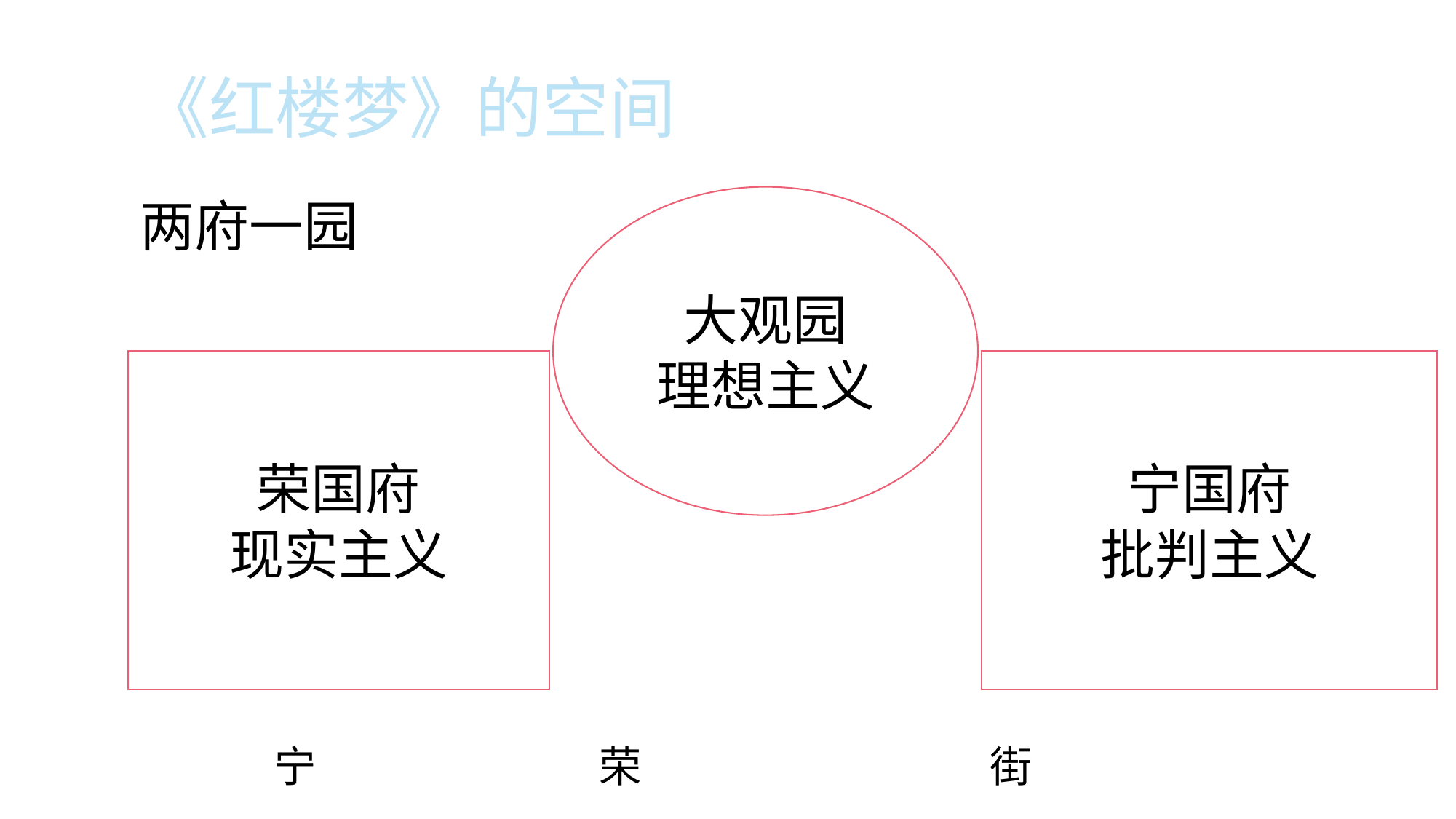

《红楼梦》的空间
两府一园
大观园
理想主义
荣国府
现实主义
宁国府
批判主义
宁                              荣                                     街